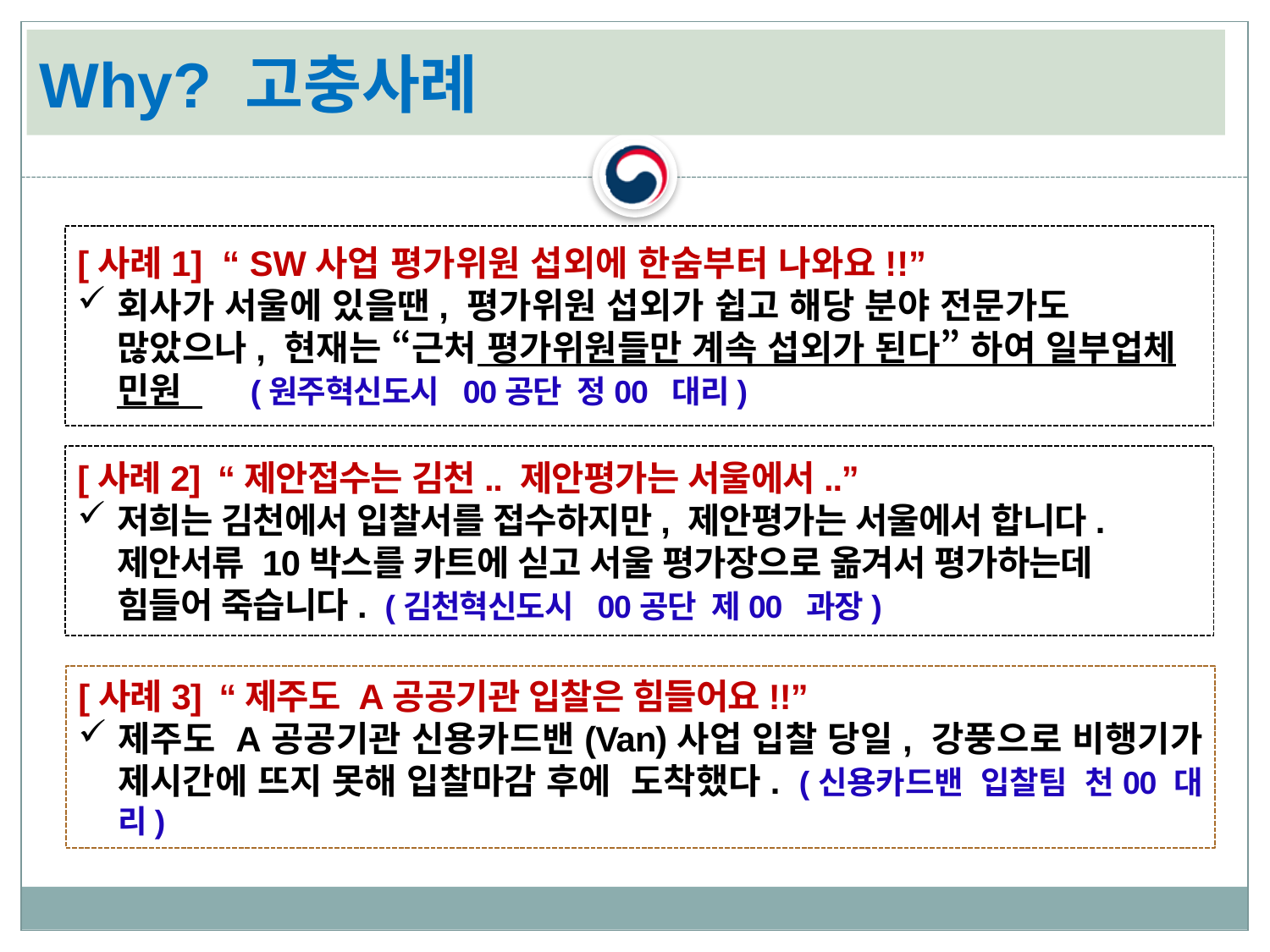

# Why? 고충사례
[사례1]  “ SW사업 평가위원 섭외에 한숨부터 나와요!!”
회사가 서울에 있을땐, 평가위원 섭외가 쉽고 해당 분야 전문가도 많았으나, 현재는 “근처 평가위원들만 계속 섭외가 된다” 하여 일부업체 민원      (원주혁신도시  00공단  정00  대리)

[사례2]  “제안접수는 김천.. 제안평가는 서울에서..”
저희는 김천에서 입찰서를 접수하지만, 제안평가는 서울에서 합니다.  제안서류 10박스를 카트에 싣고 서울 평가장으로 옮겨서 평가하는데  힘들어 죽습니다.  (김천혁신도시  00공단  제00  과장)
[사례3]  “제주도 A공공기관 입찰은 힘들어요!!”
제주도 A공공기관 신용카드밴(Van)사업 입찰 당일, 강풍으로 비행기가 제시간에 뜨지 못해 입찰마감 후에  도착했다.  (신용카드밴  입찰팀  천00 대리)